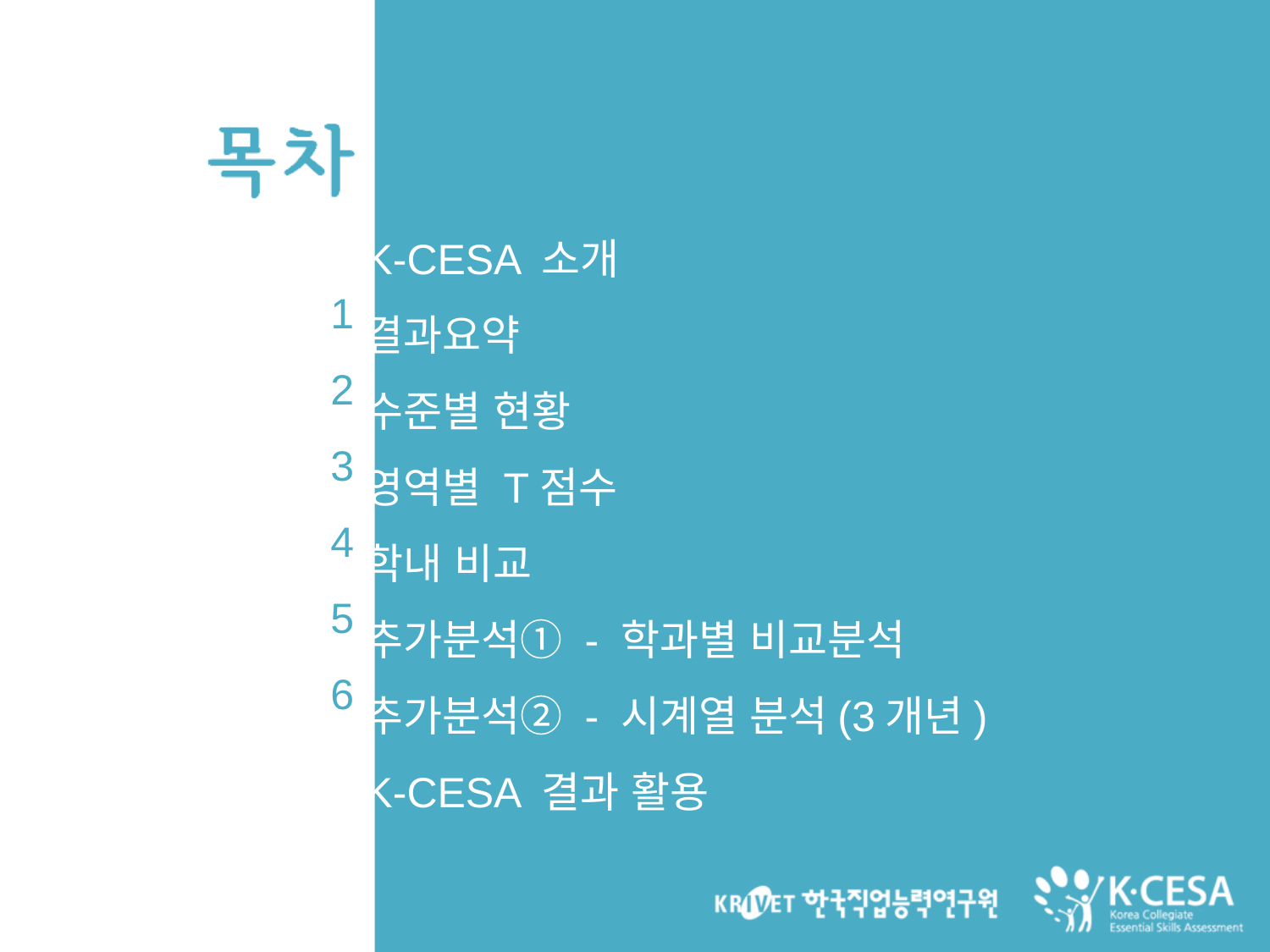

K-CESA 소개
결과요약
수준별 현황
영역별 T점수
학내 비교
추가분석① - 학과별 비교분석
추가분석② - 시계열 분석(3개년)
K-CESA 결과 활용

1
2
3
4
5
6